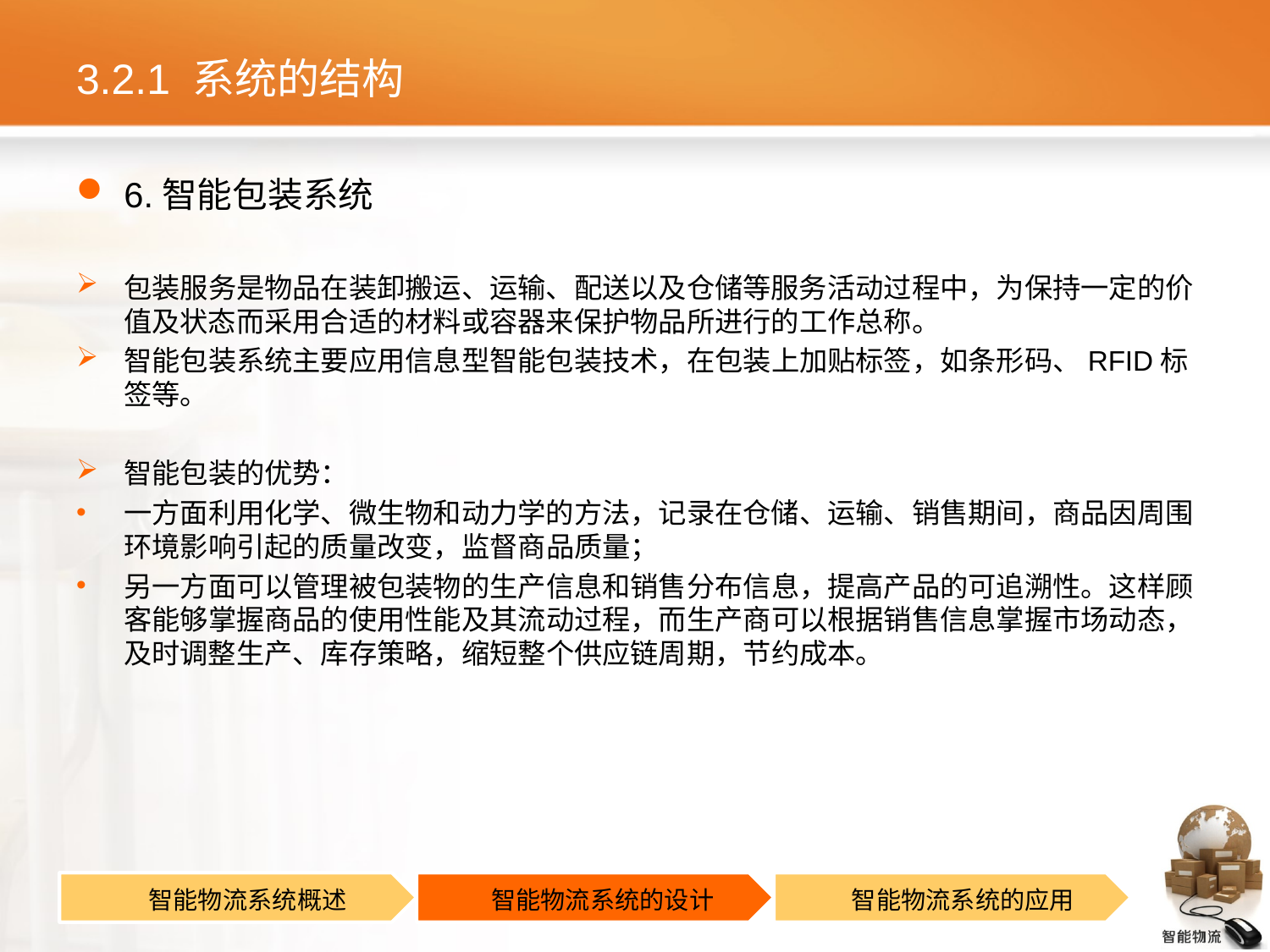

# 3.2.1 系统的结构
6.智能包装系统

包装服务是物品在装卸搬运、运输、配送以及仓储等服务活动过程中，为保持一定的价值及状态而采用合适的材料或容器来保护物品所进行的工作总称。
智能包装系统主要应用信息型智能包装技术，在包装上加贴标签，如条形码、RFID标签等。

智能包装的优势：
一方面利用化学、微生物和动力学的方法，记录在仓储、运输、销售期间，商品因周围环境影响引起的质量改变，监督商品质量；
另一方面可以管理被包装物的生产信息和销售分布信息，提高产品的可追溯性。这样顾客能够掌握商品的使用性能及其流动过程，而生产商可以根据销售信息掌握市场动态，及时调整生产、库存策略，缩短整个供应链周期，节约成本。